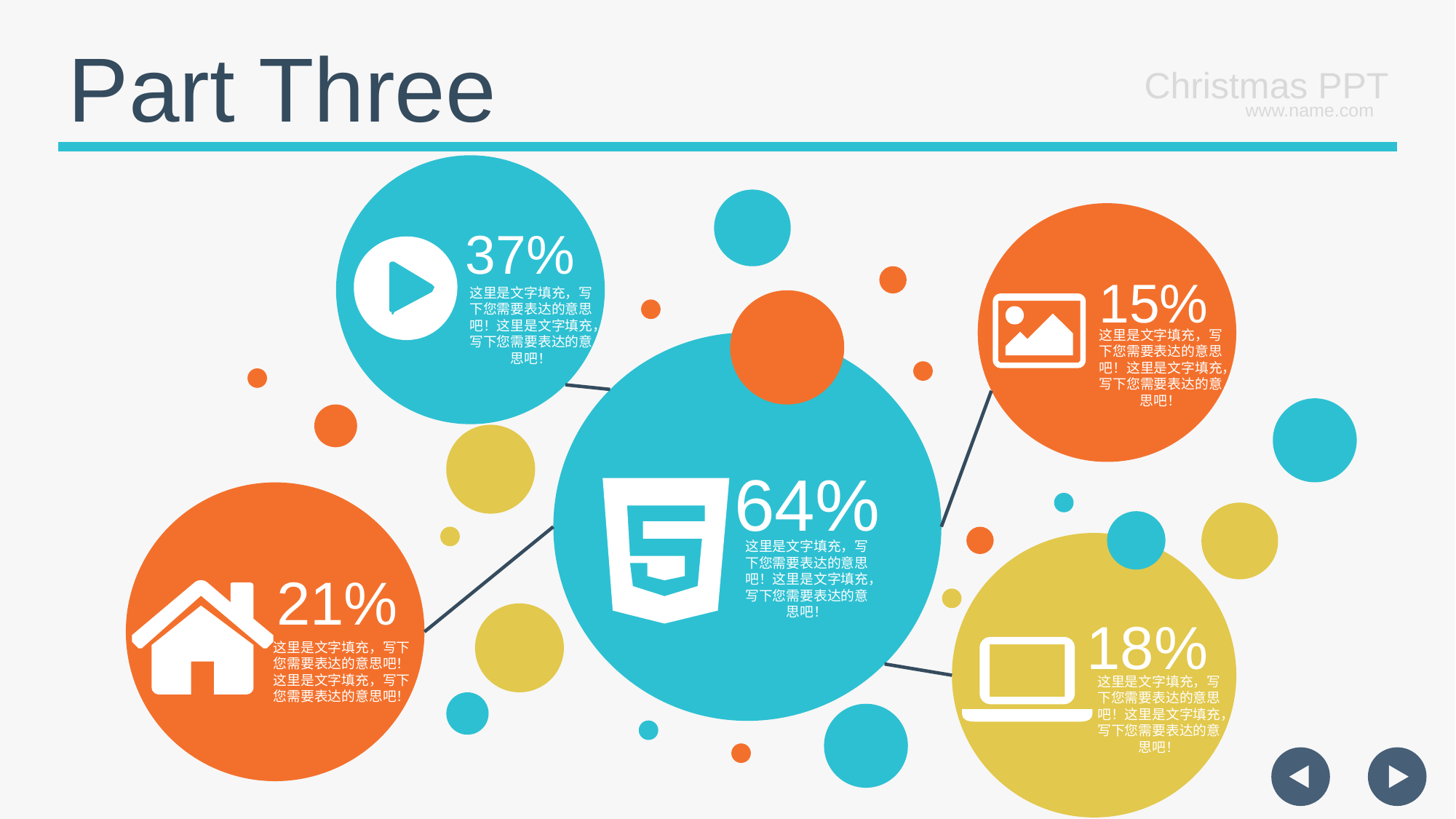

Part Three
Christmas PPT
www.name.com

37%

15%

这里是文字填充，写下您需要表达的意思吧！这里是文字填充，写下您需要表达的意思吧！

这里是文字填充，写下您需要表达的意思吧！这里是文字填充，写下您需要表达的意思吧！

64%

这里是文字填充，写下您需要表达的意思吧！这里是文字填充，写下您需要表达的意思吧！

21%

18%
这里是文字填充，写下您需要表达的意思吧！这里是文字填充，写下您需要表达的意思吧！

这里是文字填充，写下您需要表达的意思吧！这里是文字填充，写下您需要表达的意思吧！